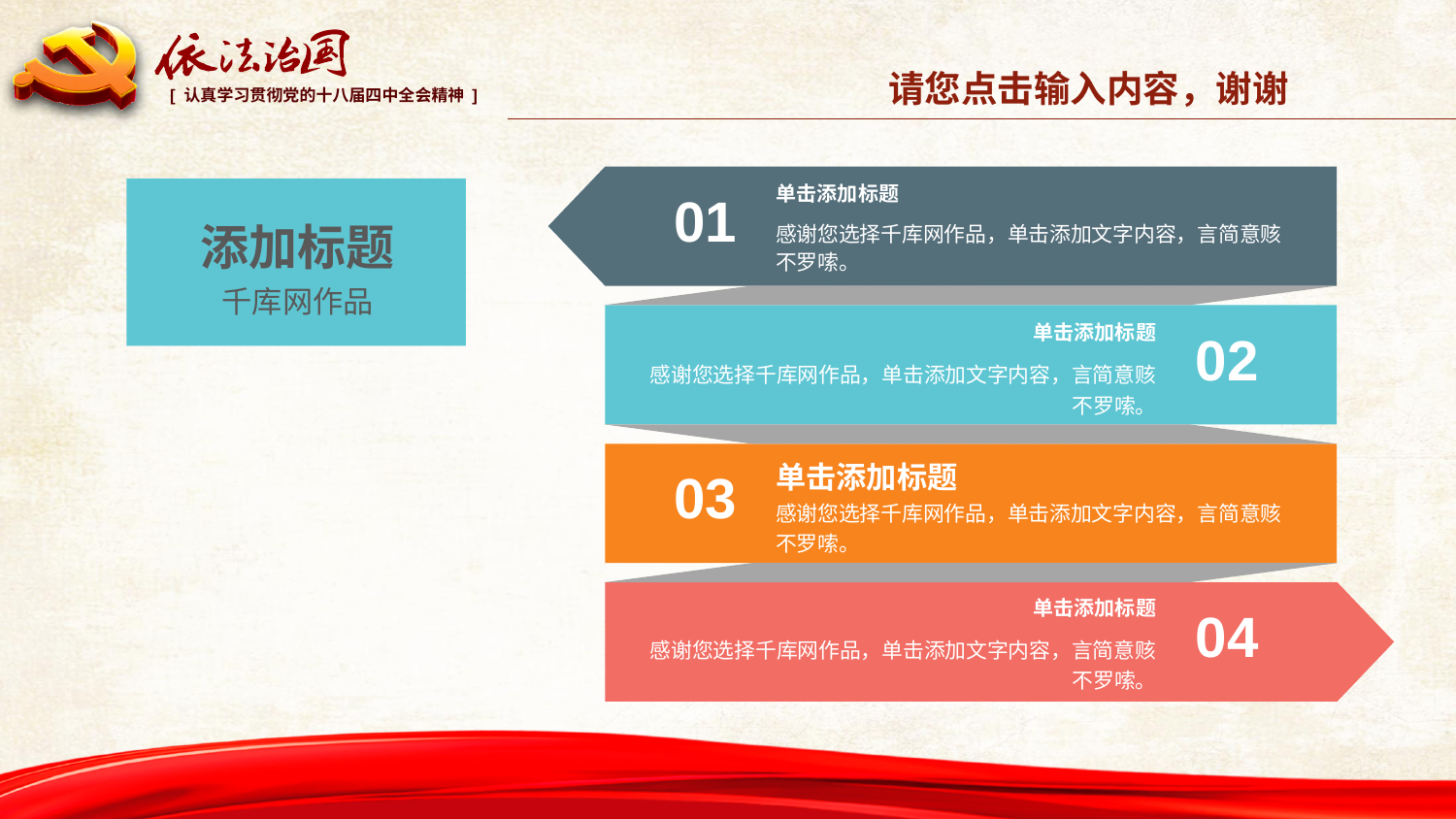

请您点击输入内容，谢谢

01
单击添加标题
感谢您选择千库网作品，单击添加文字内容，言简意赅不罗嗦。
添加标题
千库网作品

02
单击添加标题
感谢您选择千库网作品，单击添加文字内容，言简意赅不罗嗦。

03
单击添加标题
感谢您选择千库网作品，单击添加文字内容，言简意赅不罗嗦。

04
单击添加标题
感谢您选择千库网作品，单击添加文字内容，言简意赅不罗嗦。